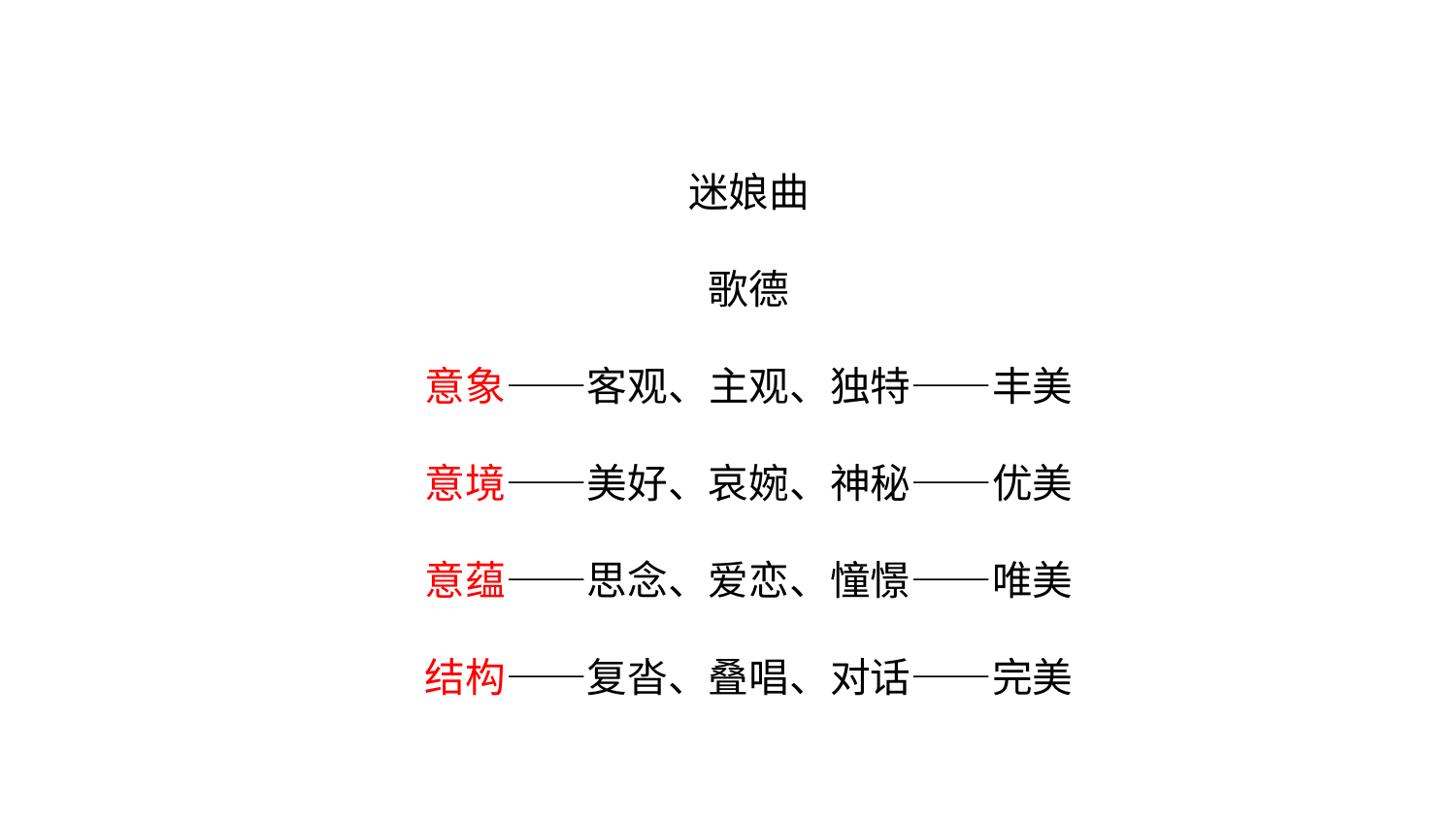

内容小结
迷娘曲
歌德
意象——客观、主观、独特——丰美
意境——美好、哀婉、神秘——优美
意蕴——思念、爱恋、憧憬——唯美
结构——复沓、叠唱、对话——完美